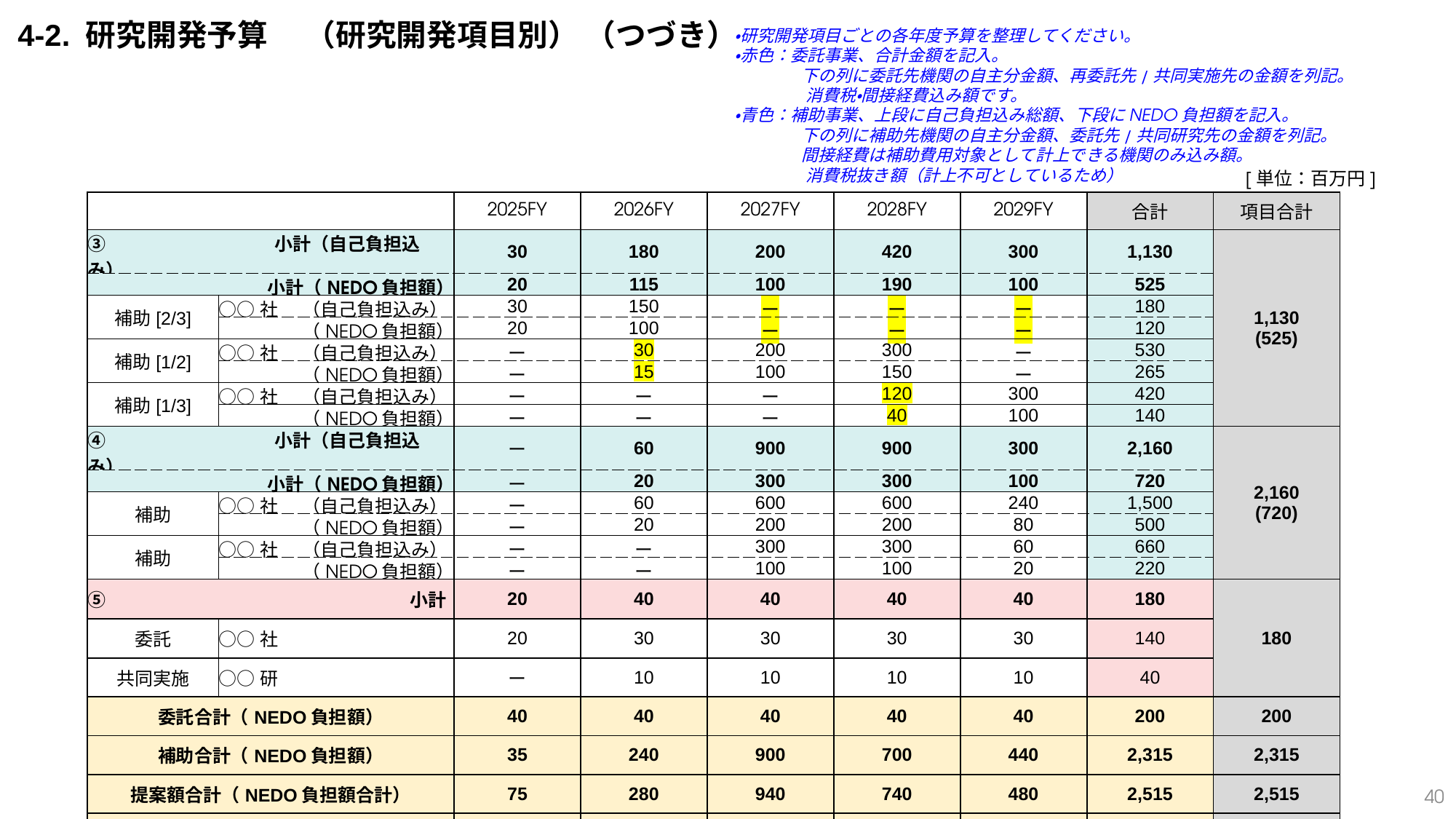

・研究開発項目ごとの各年度予算を整理してください。
・赤色：委託事業、合計金額を記入。
　　　　下の列に委託先機関の自主分金額、再委託先/共同実施先の金額を列記。
　　　　 消費税・間接経費込み額です。
・青色：補助事業、上段に自己負担込み総額、下段にNEDO負担額を記入。
　　　　下の列に補助先機関の自主分金額、委託先/共同研究先の金額を列記。
　　　　間接経費は補助費用対象として計上できる機関のみ込み額。
　　　　 消費税抜き額（計上不可としているため）
4-2. 研究開発予算　 （研究開発項目別） （つづき）
[単位：百万円]
|  |  | 2025FY | 2026FY | 2027FY | 2028FY | 2029FY | 合計 | 項目合計 |
| --- | --- | --- | --- | --- | --- | --- | --- | --- |
| ③　　　　　　　　　小計（自己負担込み） |  | 30 | 180 | 200 | 420 | 300 | 1,130 | 1,130 (525) |
| 小計（NEDO負担額） |  | 20 | 115 | 100 | 190 | 100 | 525 |  |
| 補助[2/3] | ○○社 （自己負担込み） | 30 | 150 | ー | ー | ー | 180 |  |
|  | （NEDO負担額） | 20 | 100 | ー | ー | ー | 120 |  |
| 補助[1/2] | ○○社 （自己負担込み） | ー | 30 | 200 | 300 | ー | 530 |  |
|  | （NEDO負担額） | ー | 15 | 100 | 150 | ー | 265 |  |
| 補助[1/3] | ○○社 （自己負担込み） | ー | ー | ー | 120 | 300 | 420 |  |
|  | （NEDO負担額） | ー | ー | ー | 40 | 100 | 140 |  |
| ④　　　　　　　　　小計（自己負担込み） |  | ー | 60 | 900 | 900 | 300 | 2,160 | 2,160 (720) |
| 小計（NEDO負担額） |  | ー | 20 | 300 | 300 | 100 | 720 |  |
| 補助 | ○○社 （自己負担込み） | ー | 60 | 600 | 600 | 240 | 1,500 |  |
|  | （NEDO負担額） | ー | 20 | 200 | 200 | 80 | 500 |  |
| 補助 | ○○社 （自己負担込み） | ー | ー | 300 | 300 | 60 | 660 |  |
|  | （NEDO負担額） | ー | ー | 100 | 100 | 20 | 220 |  |
| ⑤　　 　　　　　　　　　　　　　　小計 |  | 20 | 40 | 40 | 40 | 40 | 180 | 180 |
| 委託 | ○○社 | 20 | 30 | 30 | 30 | 30 | 140 |  |
| 共同実施 | ○○研 | ー | 10 | 10 | 10 | 10 | 40 |  |
| 委託合計（NEDO負担額） |  | 40 | 40 | 40 | 40 | 40 | 200 | 200 |
| 補助合計（NEDO負担額） |  | 35 | 240 | 900 | 700 | 440 | 2,315 | 2,315 |
| 提案額合計（NEDO負担額合計） |  | 75 | 280 | 940 | 740 | 480 | 2,515 | 2,515 |
| 事業総額（自己負担額込み） |  | 110 | 480 | 2,140 | 1,940 | 1,220 | 5,890 | 5,890 |
40